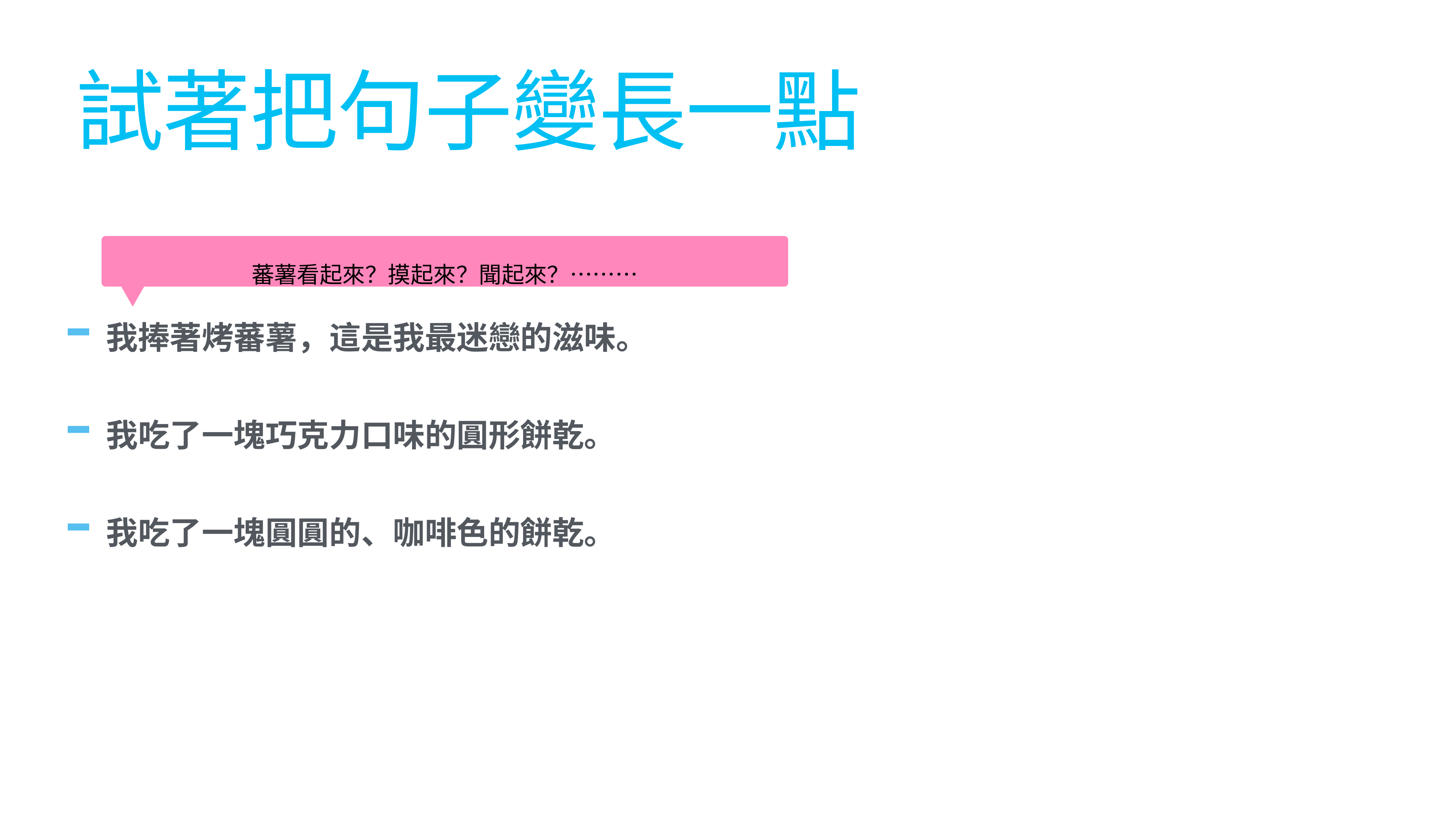

# 試著把句子變長一點
蕃薯看起來？摸起來？聞起來？⋯⋯⋯
我捧著烤蕃薯，這是我最迷戀的滋味。

我吃了一塊巧克力口味的圓形餅乾。

我吃了一塊圓圓的、咖啡色的餅乾。